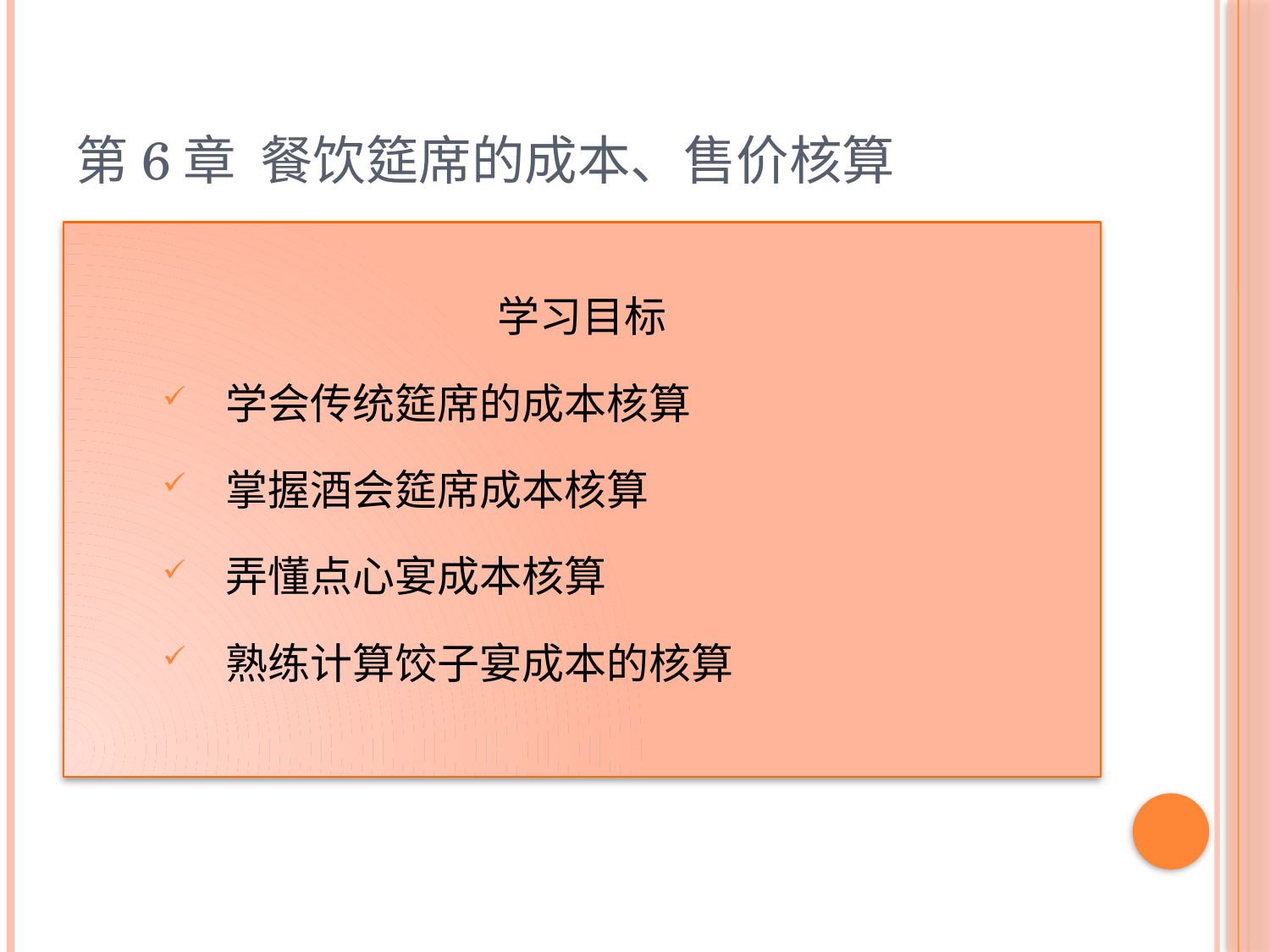

# 第6章  餐饮筵席的成本、售价核算

学习目标
学会传统筵席的成本核算
掌握酒会筵席成本核算
弄懂点心宴成本核算
熟练计算饺子宴成本的核算